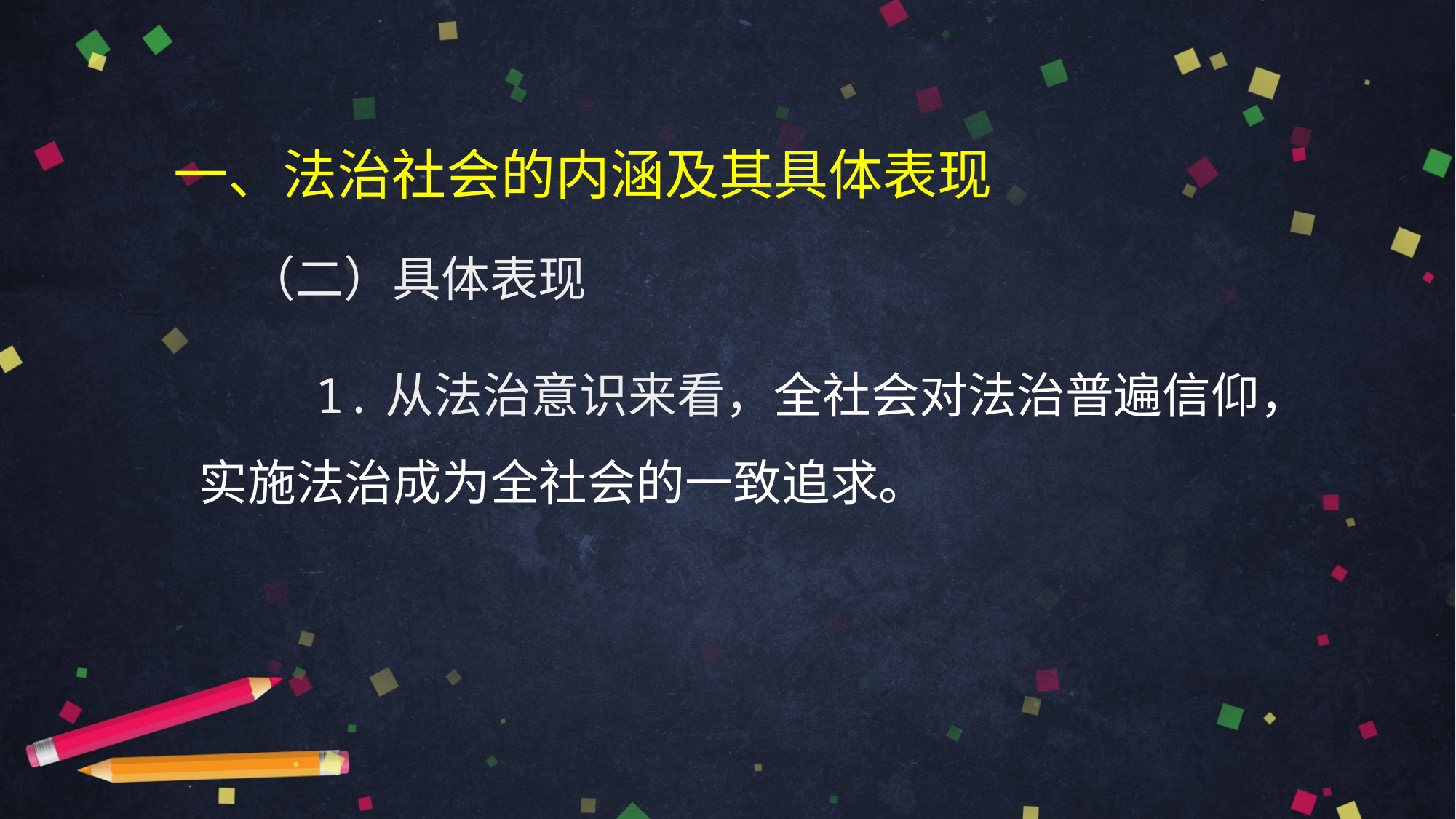

一、法治社会的内涵及其具体表现
（二）具体表现
    1.从法治意识来看，全社会对法治普遍信仰，实施法治成为全社会的一致追求。